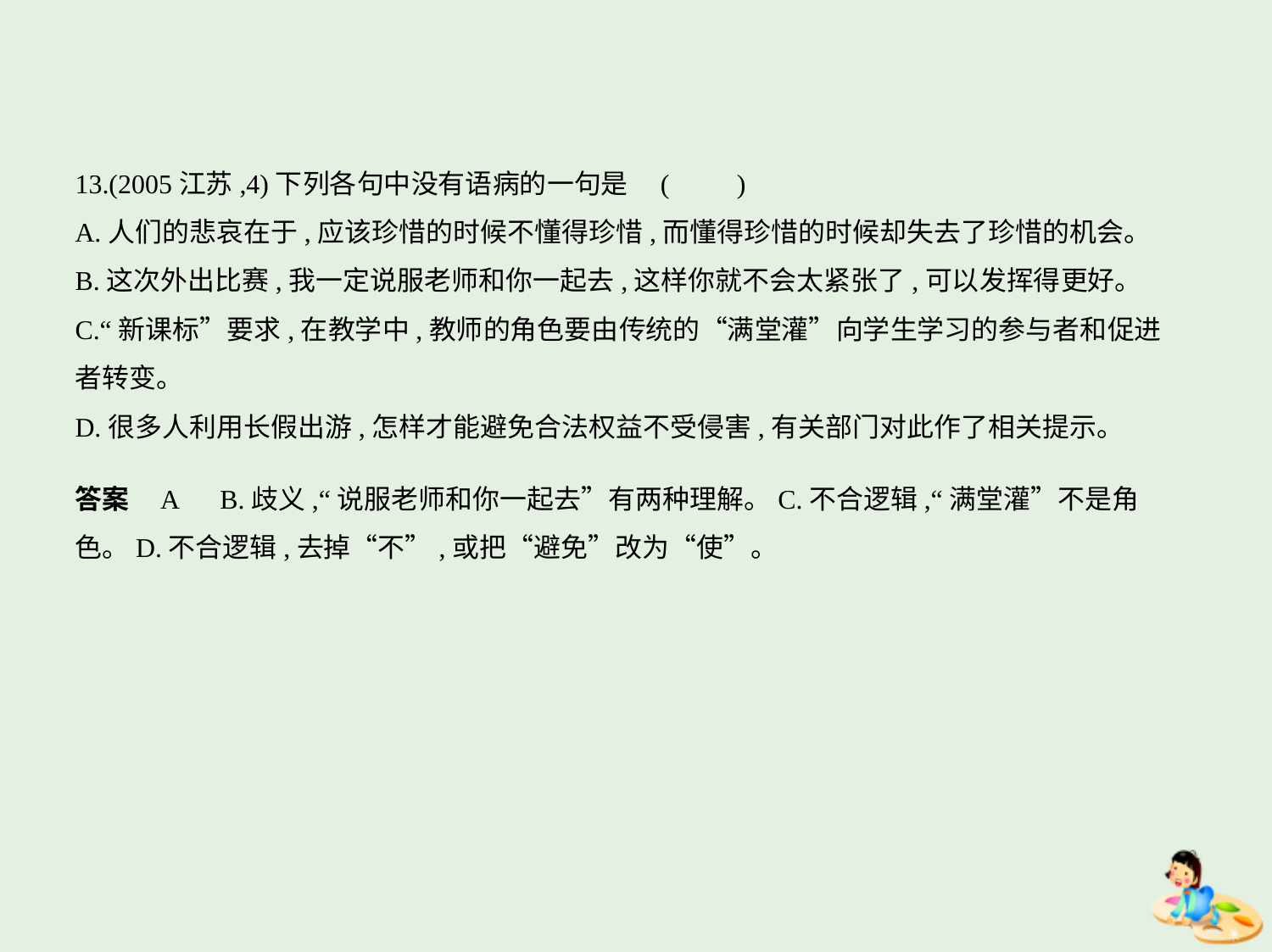

13.(2005江苏,4)下列各句中没有语病的一句是 (　　)
A.人们的悲哀在于,应该珍惜的时候不懂得珍惜,而懂得珍惜的时候却失去了珍惜的机会。
B.这次外出比赛,我一定说服老师和你一起去,这样你就不会太紧张了,可以发挥得更好。
C.“新课标”要求,在教学中,教师的角色要由传统的“满堂灌”向学生学习的参与者和促进
者转变。
D.很多人利用长假出游,怎样才能避免合法权益不受侵害,有关部门对此作了相关提示。
答案    A　B.歧义,“说服老师和你一起去”有两种理解。C.不合逻辑,“满堂灌”不是角
色。D.不合逻辑,去掉“不”,或把“避免”改为“使”。